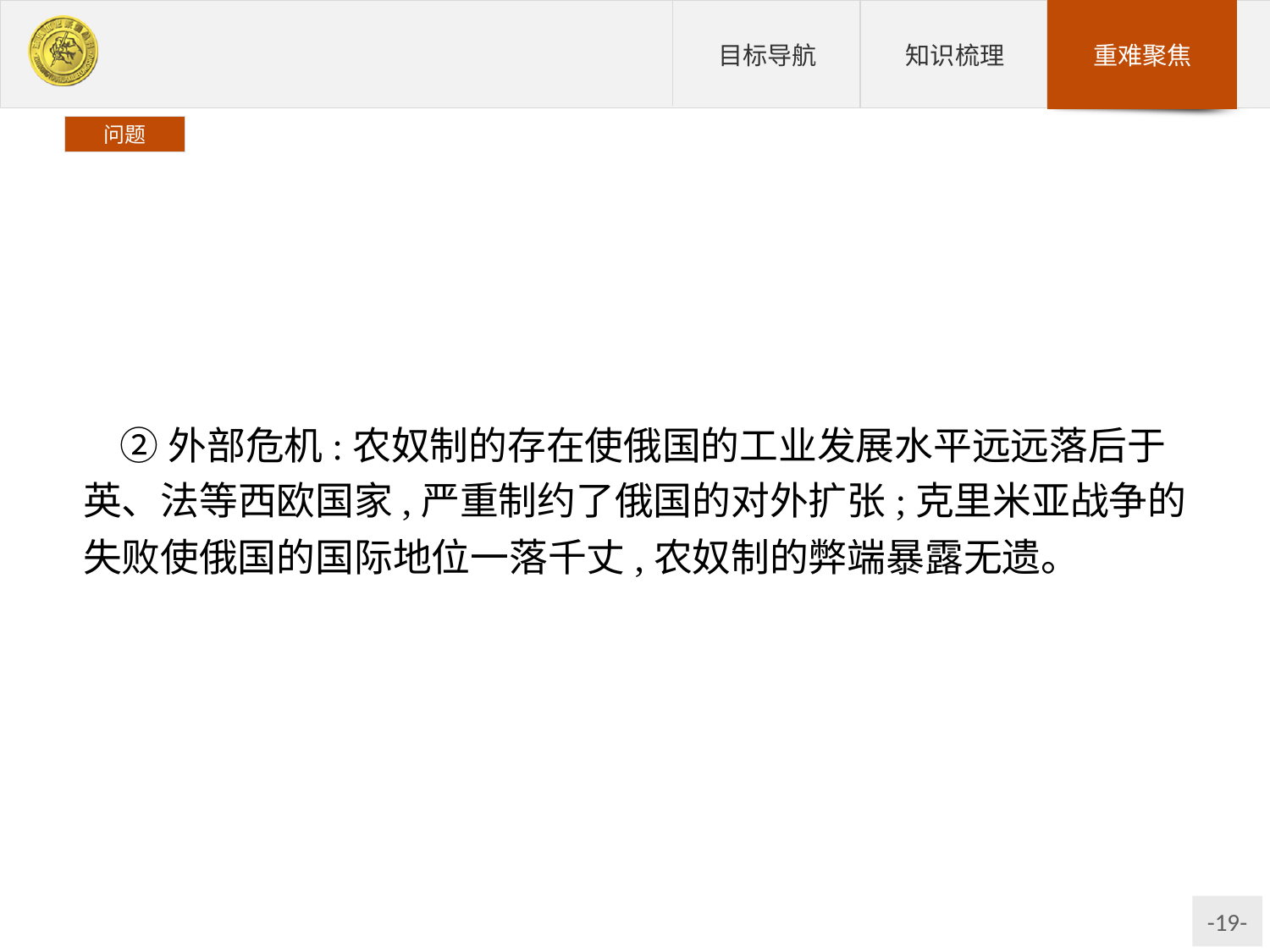

问题
②外部危机:农奴制的存在使俄国的工业发展水平远远落后于英、法等西欧国家,严重制约了俄国的对外扩张;克里米亚战争的失败使俄国的国际地位一落千丈,农奴制的弊端暴露无遗。